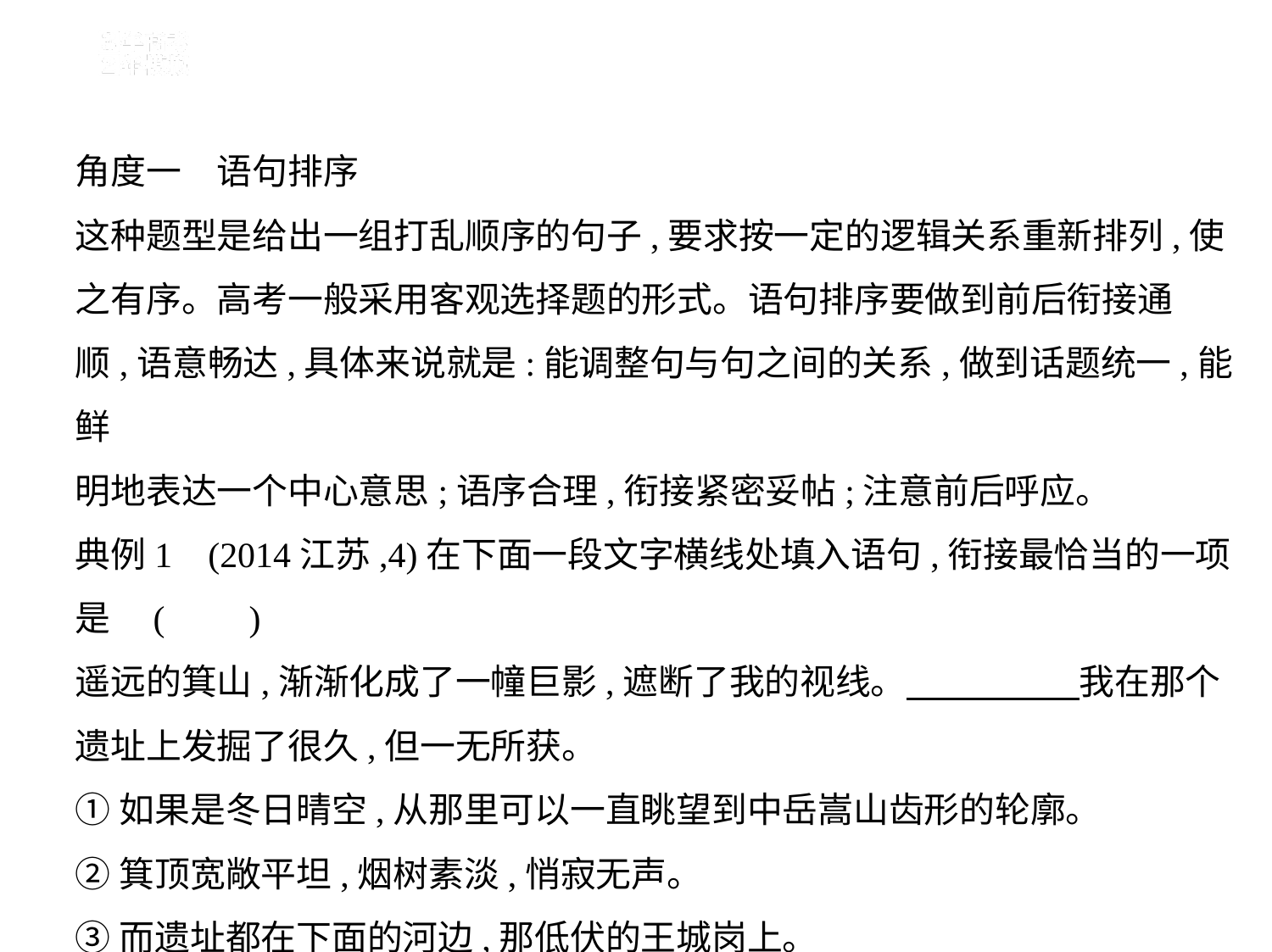

角度一　语句排序
这种题型是给出一组打乱顺序的句子,要求按一定的逻辑关系重新排列,使
之有序。高考一般采用客观选择题的形式。语句排序要做到前后衔接通
顺,语意畅达,具体来说就是:能调整句与句之间的关系,做到话题统一,能鲜
明地表达一个中心意思;语序合理,衔接紧密妥帖;注意前后呼应。
典例1    (2014江苏,4)在下面一段文字横线处填入语句,衔接最恰当的一项
是 (　    )
遥远的箕山,渐渐化成了一幢巨影,遮断了我的视线。　　　　    我在那个
遗址上发掘了很久,但一无所获。
①如果是冬日晴空,从那里可以一直眺望到中岳嵩山齿形的轮廓。
②箕顶宽敞平坦,烟树素淡,悄寂无声。
③而遗址都在下面的河边,那低伏的王城岗上。